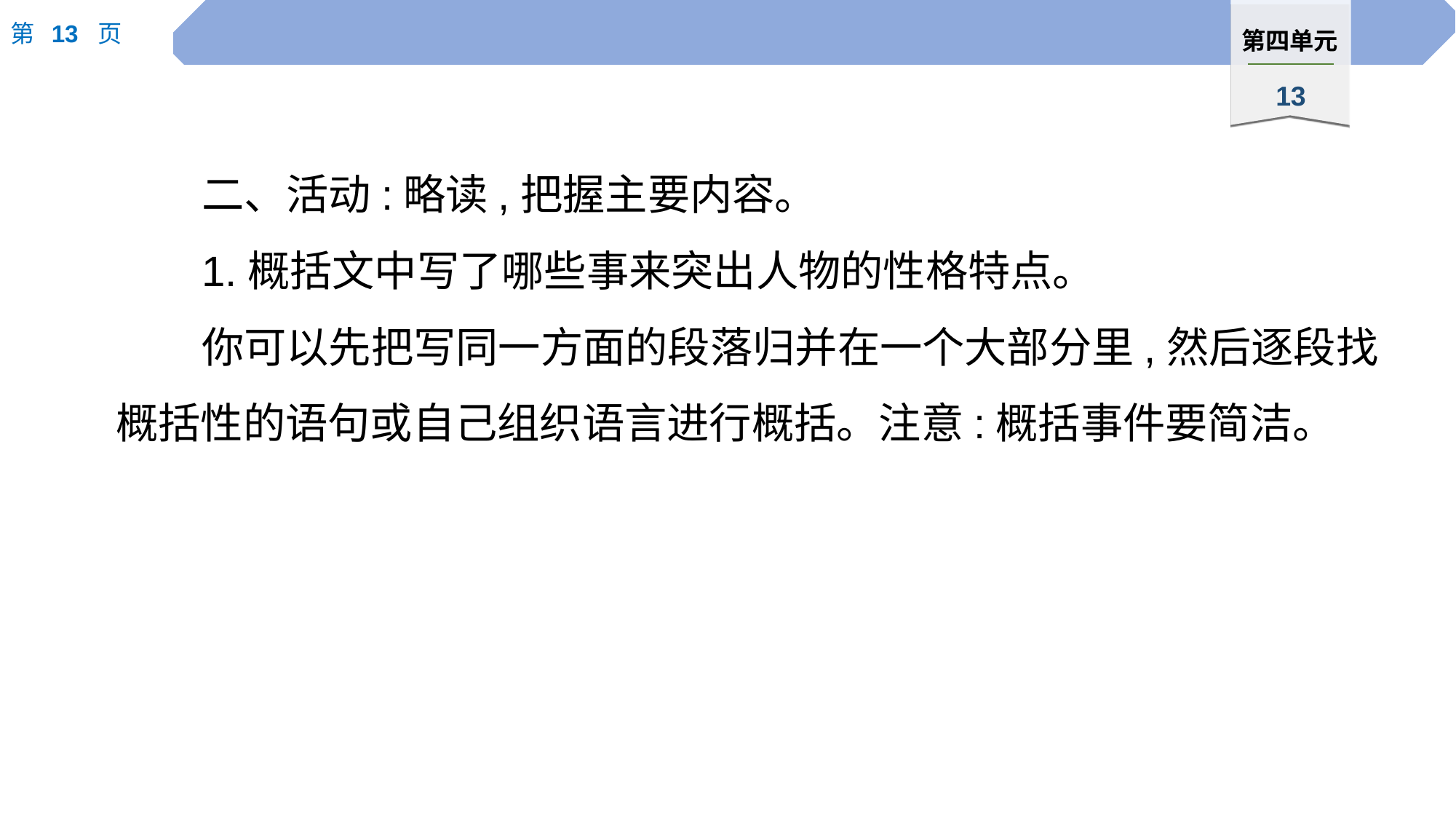

二、活动:略读,把握主要内容。
1.概括文中写了哪些事来突出人物的性格特点。
你可以先把写同一方面的段落归并在一个大部分里,然后逐段找概括性的语句或自己组织语言进行概括。注意:概括事件要简洁。